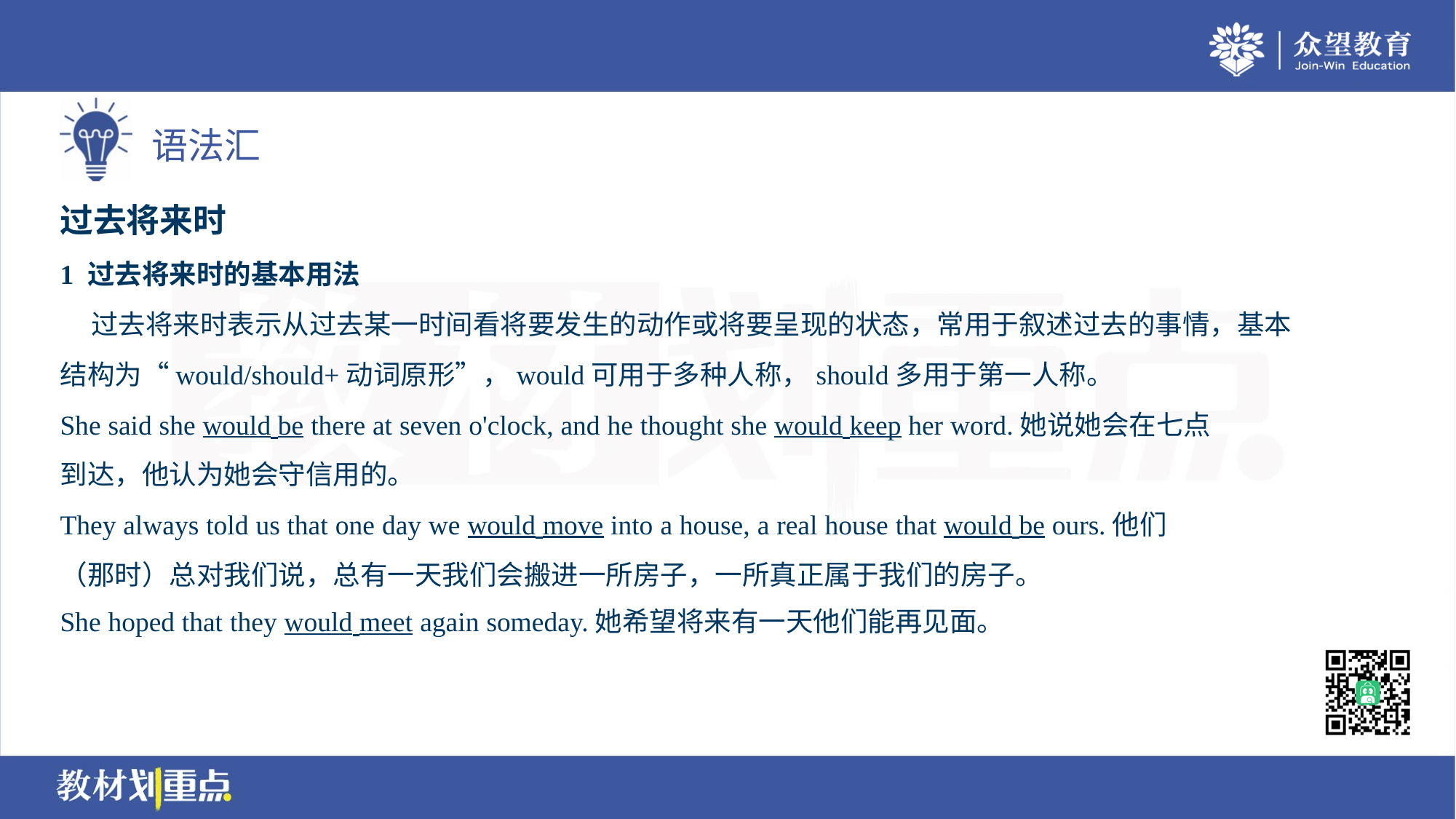

过去将来时
1 过去将来时的基本用法
    过去将来时表示从过去某一时间看将要发生的动作或将要呈现的状态，常用于叙述过去的事情，基本
结构为“would/should+动词原形”，would可用于多种人称，should多用于第一人称。
She said she would be there at seven o'clock, and he thought she would keep her word.她说她会在七点
到达，他认为她会守信用的。
They always told us that one day we would move into a house, a real house that would be ours.他们
（那时）总对我们说，总有一天我们会搬进一所房子，一所真正属于我们的房子。
She hoped that they would meet again someday.她希望将来有一天他们能再见面。